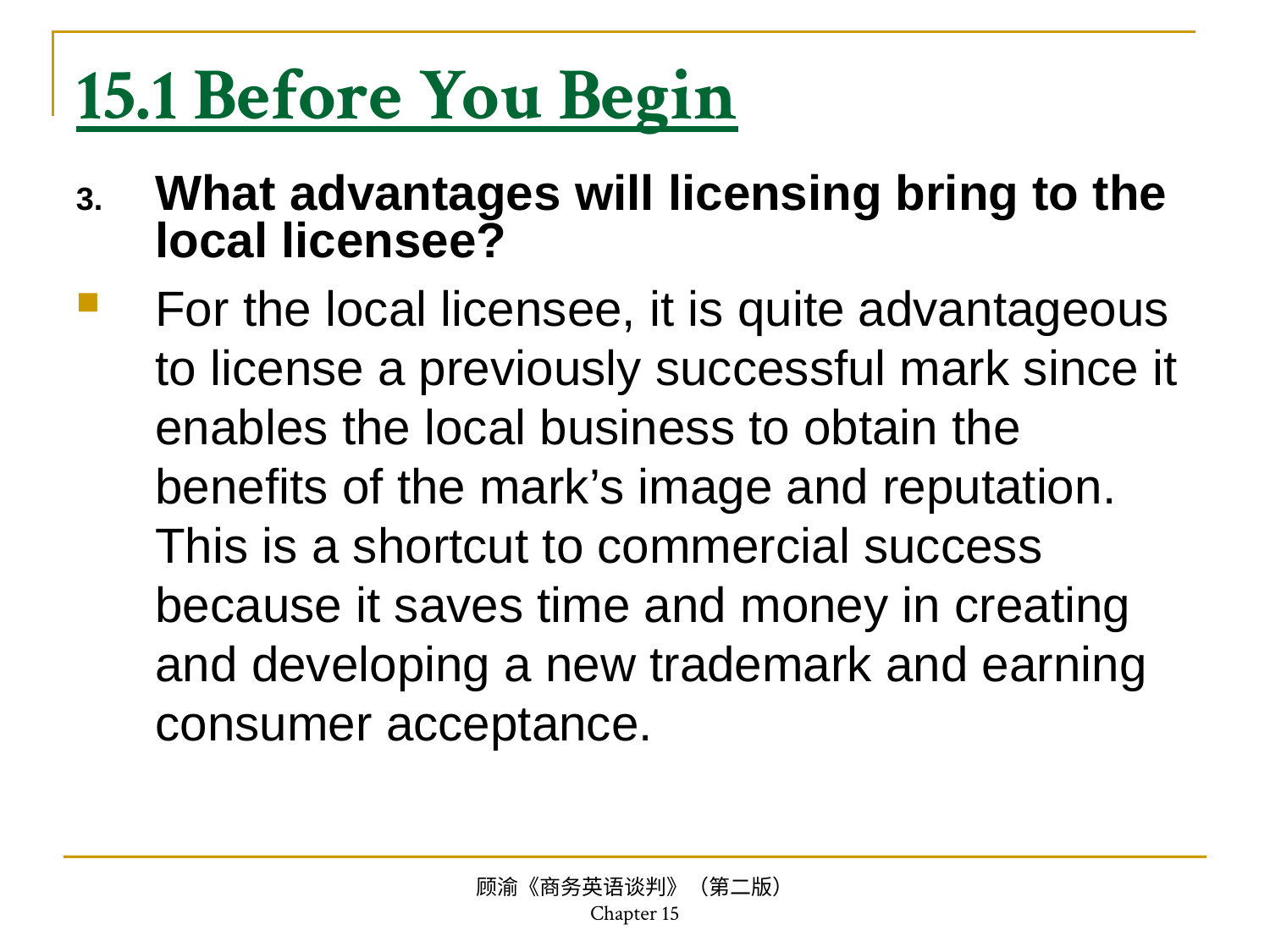

# 15.1 Before You Begin
What advantages will licensing bring to the local licensee?
For the local licensee, it is quite advantageous to license a previously successful mark since it enables the local business to obtain the benefits of the mark’s image and reputation. This is a shortcut to commercial success because it saves time and money in creating and developing a new trademark and earning consumer acceptance.

7
顾渝《商务英语谈判》（第二版） Chapter 15